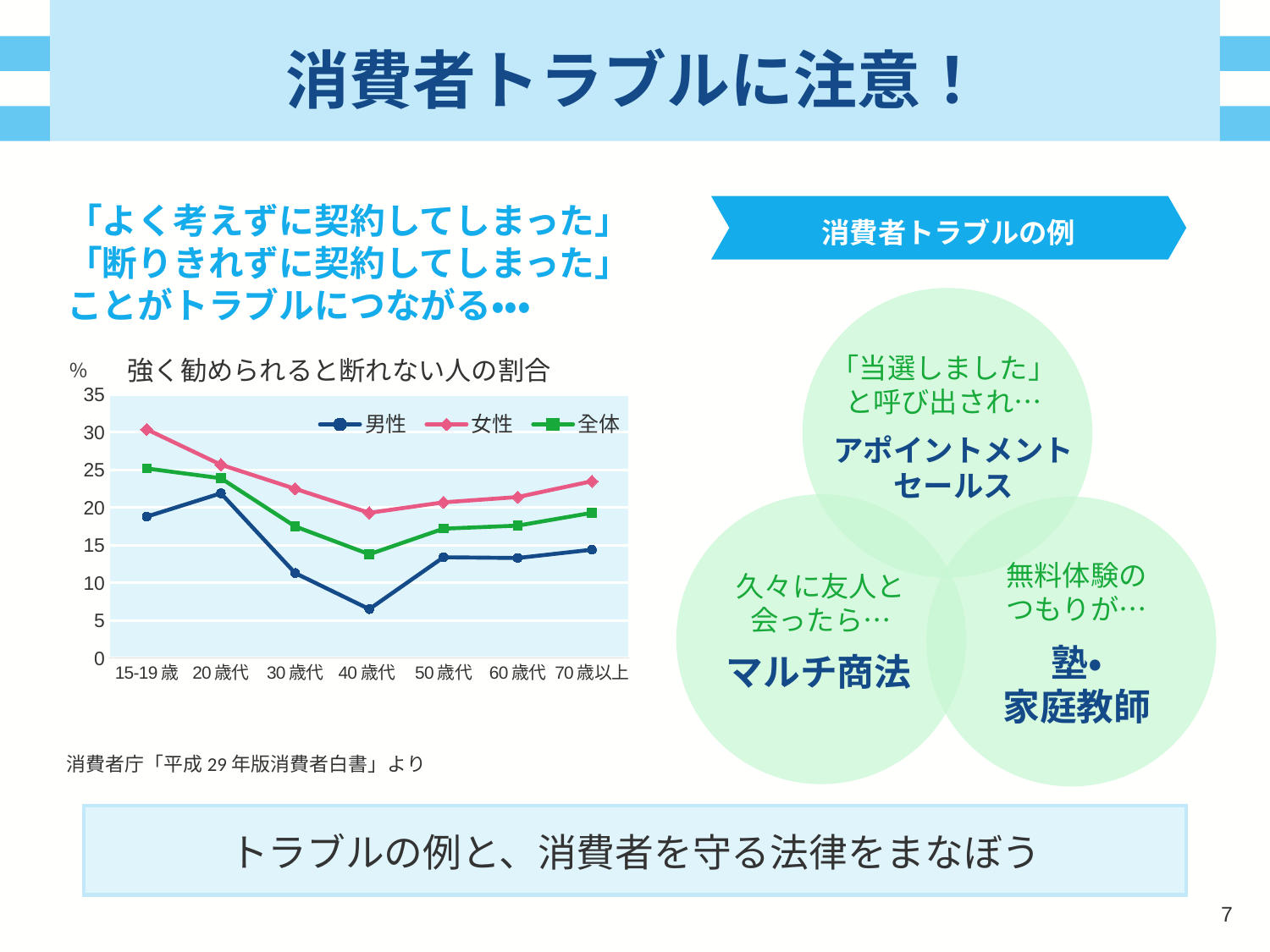

# 消費者トラブルに注意！
「よく考えずに契約してしまった」
「断りきれずに契約してしまった」
ことがトラブルにつながる・・・
消費者トラブルの例

「当選しました」
と呼び出され…
強く勧められると断れない人の割合
％

### Chart

| Category | 男性 | 女性 | 全体 |
|---|---|---|---|
| 15-19歳 | 18.8 | 30.4 | 25.2 |
| 20歳代 | 21.9 | 25.7 | 23.9 |
| 30歳代 | 11.3 | 22.5 | 17.5 |
| 40歳代  | 6.5 | 19.3 | 13.8 |
| 50歳代 | 13.4 | 20.7 | 17.2 |
| 60歳代 | 13.3 | 21.4 | 17.6 |
| 70歳以上 | 14.4 | 23.5 | 19.3 |
アポイントメント
セールス

無料体験の
つもりが…
久々に友人と会ったら…
塾・
家庭教師
マルチ商法
消費者庁「平成29年版消費者白書」より

トラブルの例と、消費者を守る法律をまなぼう
7